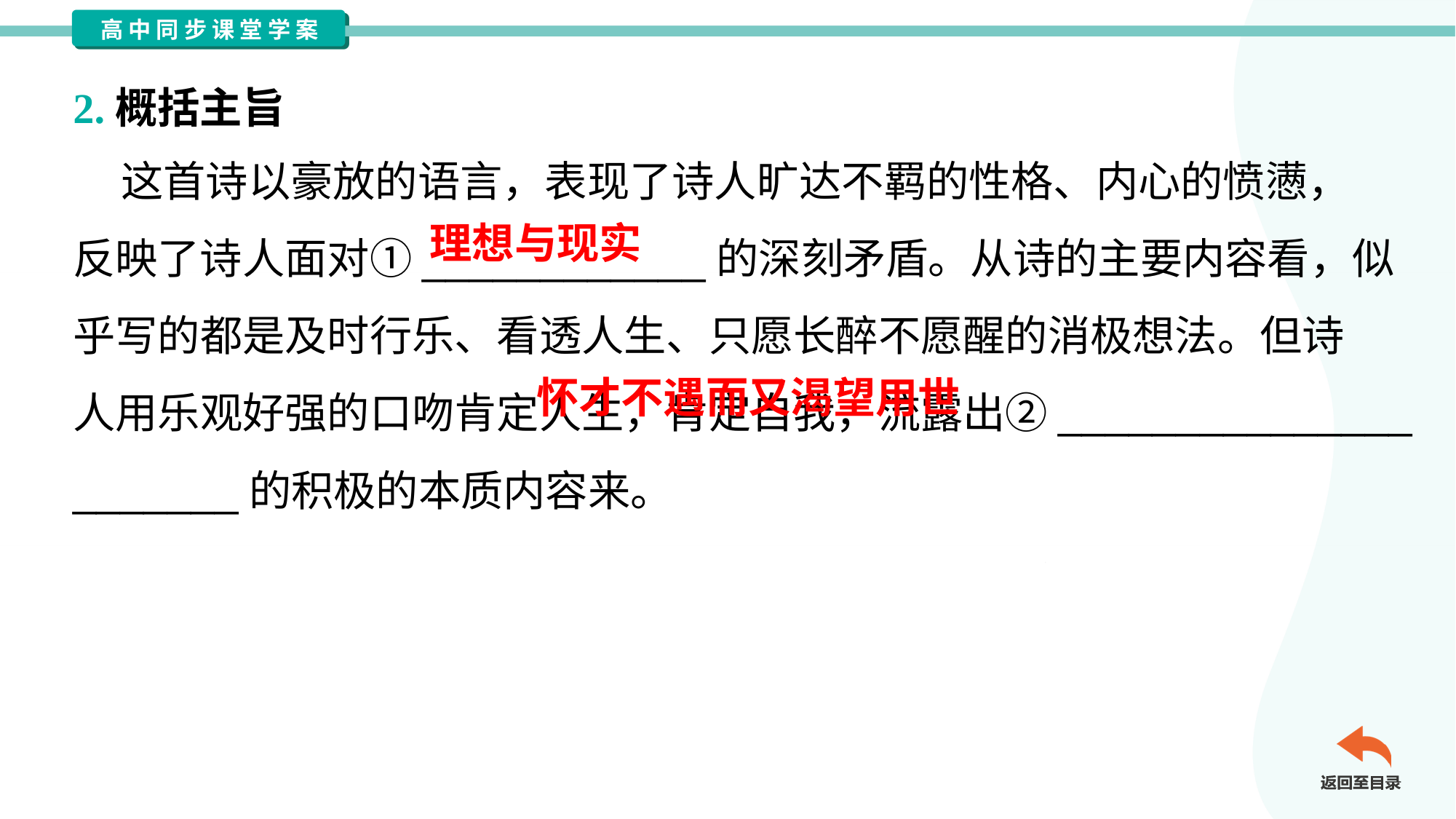

2.概括主旨
    这首诗以豪放的语言，表现了诗人旷达不羁的性格、内心的愤懑，
反映了诗人面对①____________的深刻矛盾。从诗的主要内容看，似
乎写的都是及时行乐、看透人生、只愿长醉不愿醒的消极想法。但诗
人用乐观好强的口吻肯定人生，肯定自我，流露出②_______________
_______的积极的本质内容来。
理想与现实
                                               怀才不遇而又渴望用世